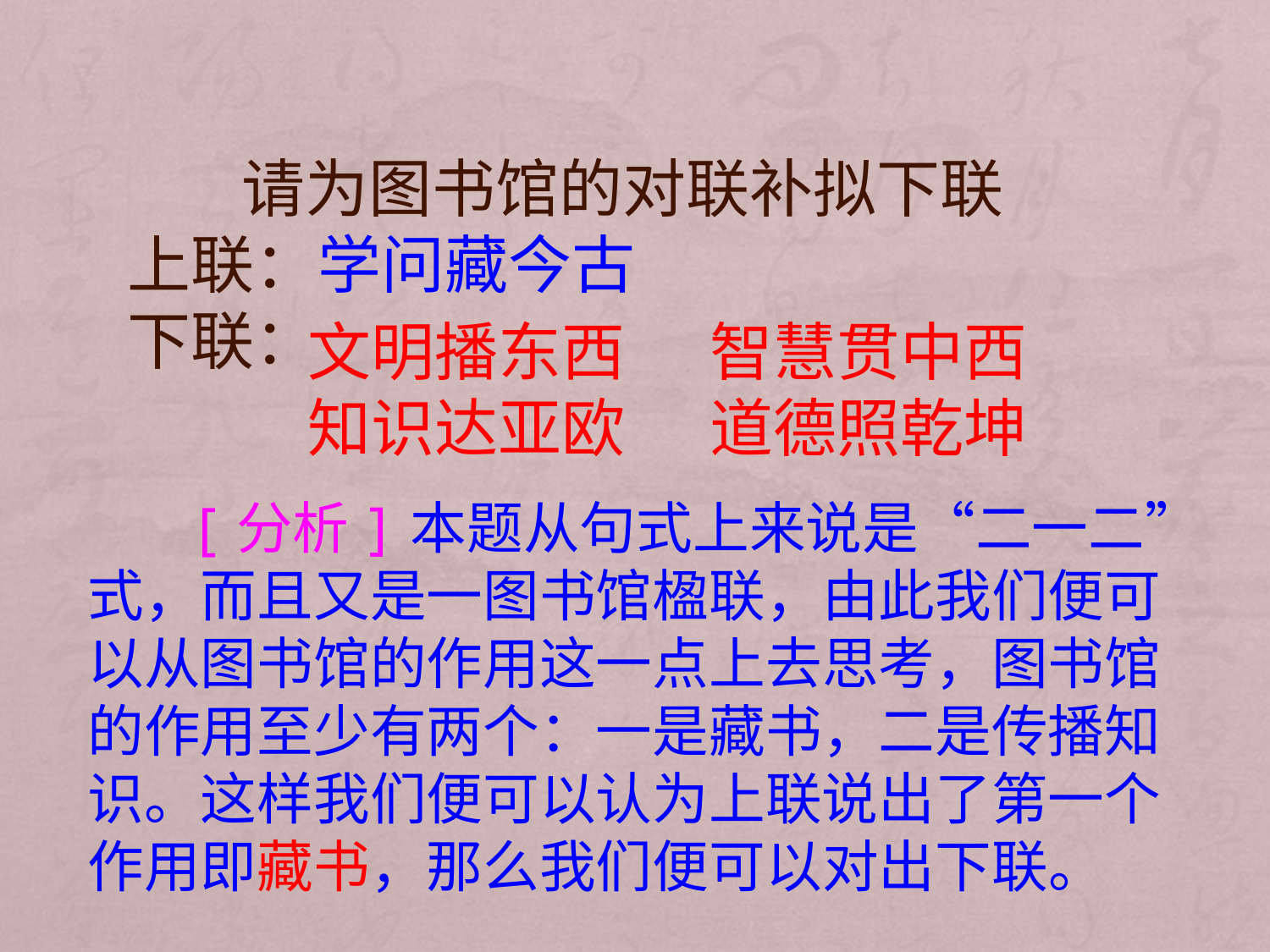

请为图书馆的对联补拟下联
上联：学问藏今古
下联：

文明播东西      智慧贯中西
知识达亚欧      道德照乾坤
   [分析]本题从句式上来说是“二一二”式，而且又是一图书馆楹联，由此我们便可以从图书馆的作用这一点上去思考，图书馆的作用至少有两个：一是藏书，二是传播知识。这样我们便可以认为上联说出了第一个作用即藏书，那么我们便可以对出下联。